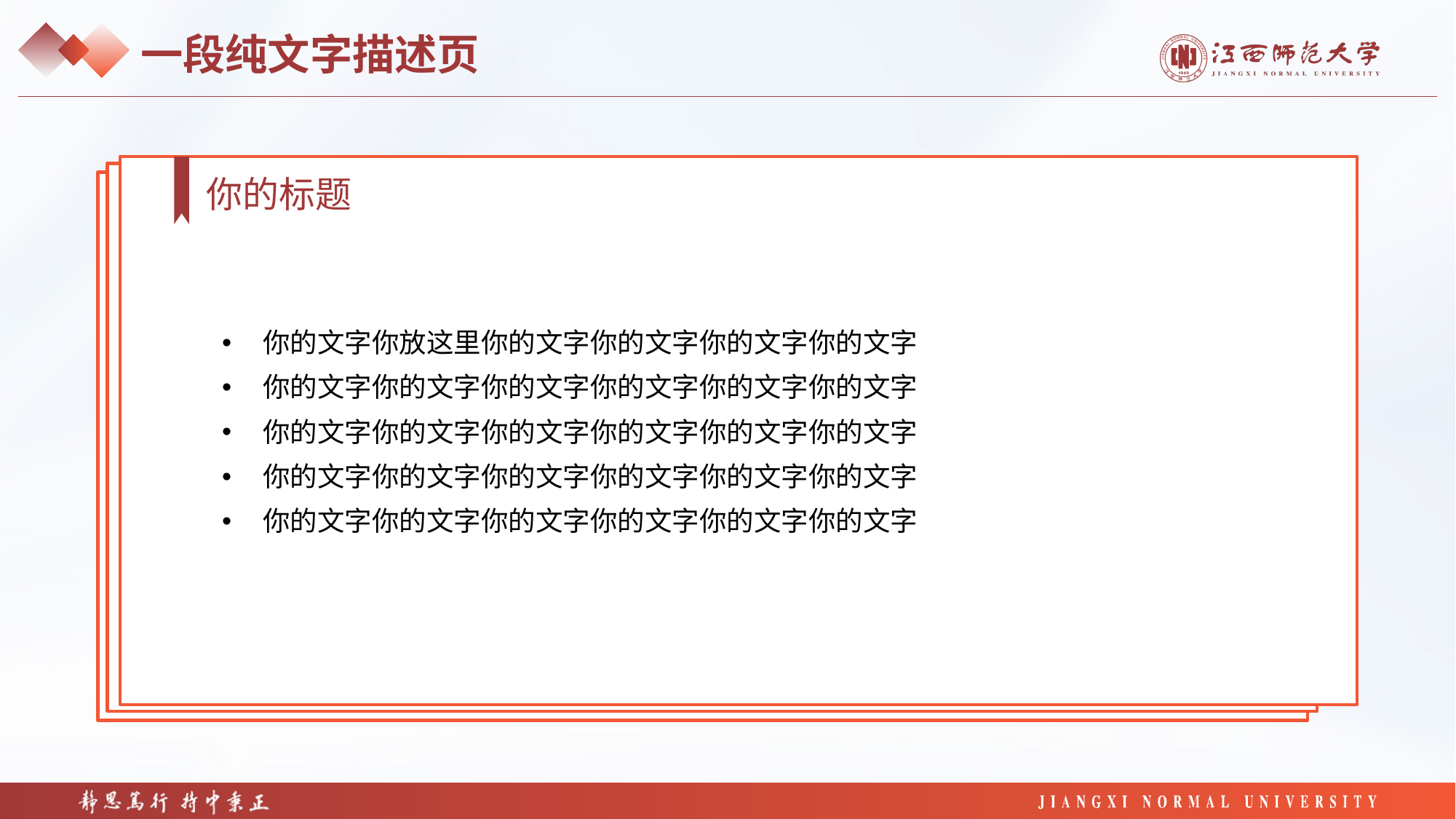

一段纯文字描述页
你的标题
你的文字你放这里你的文字你的文字你的文字你的文字
你的文字你的文字你的文字你的文字你的文字你的文字
你的文字你的文字你的文字你的文字你的文字你的文字
你的文字你的文字你的文字你的文字你的文字你的文字
你的文字你的文字你的文字你的文字你的文字你的文字